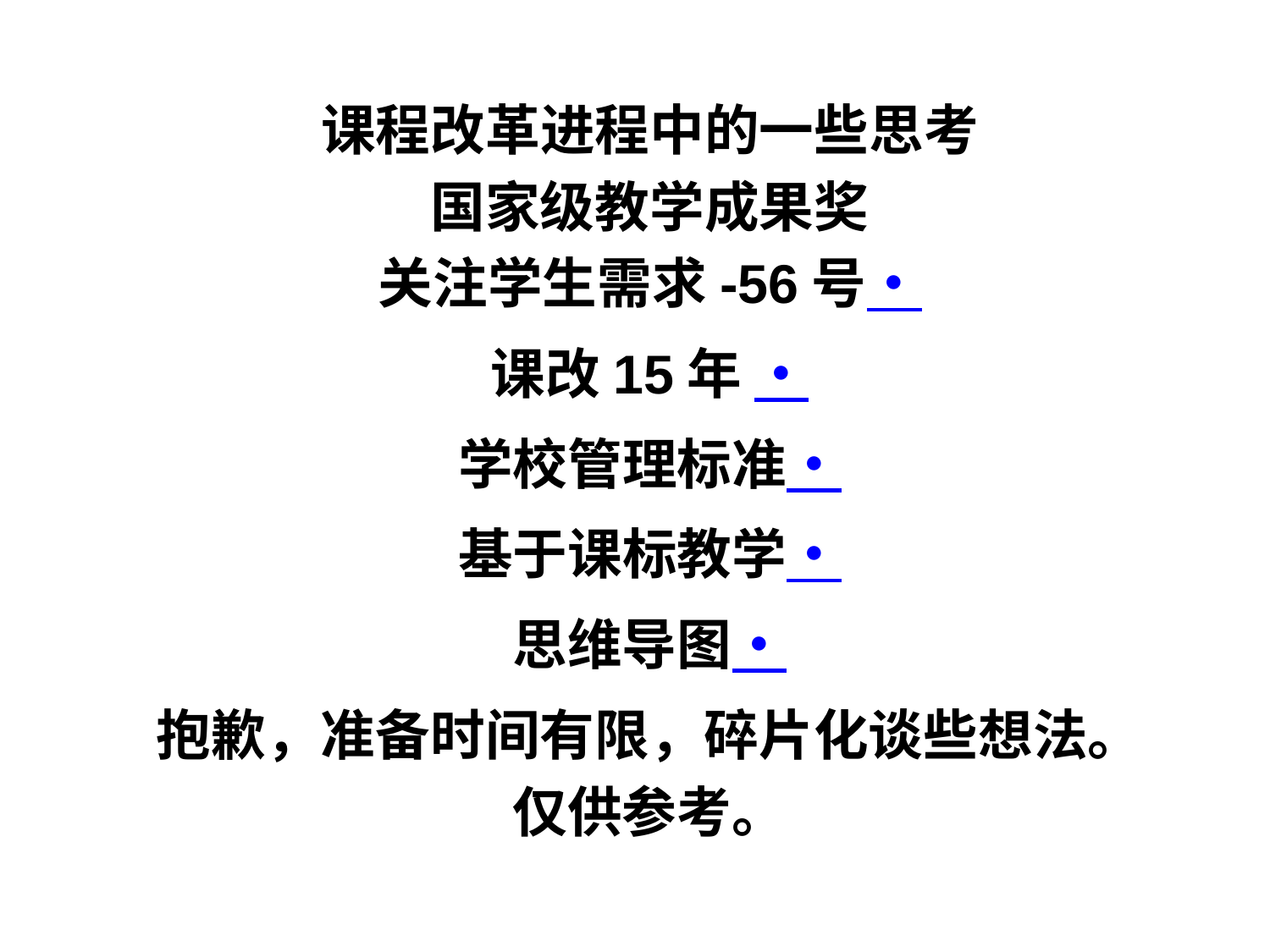

课程改革进程中的一些思考
国家级教学成果奖
关注学生需求-56号•
课改15年 •
学校管理标准•
基于课标教学•
思维导图•
抱歉，准备时间有限，碎片化谈些想法。
仅供参考。